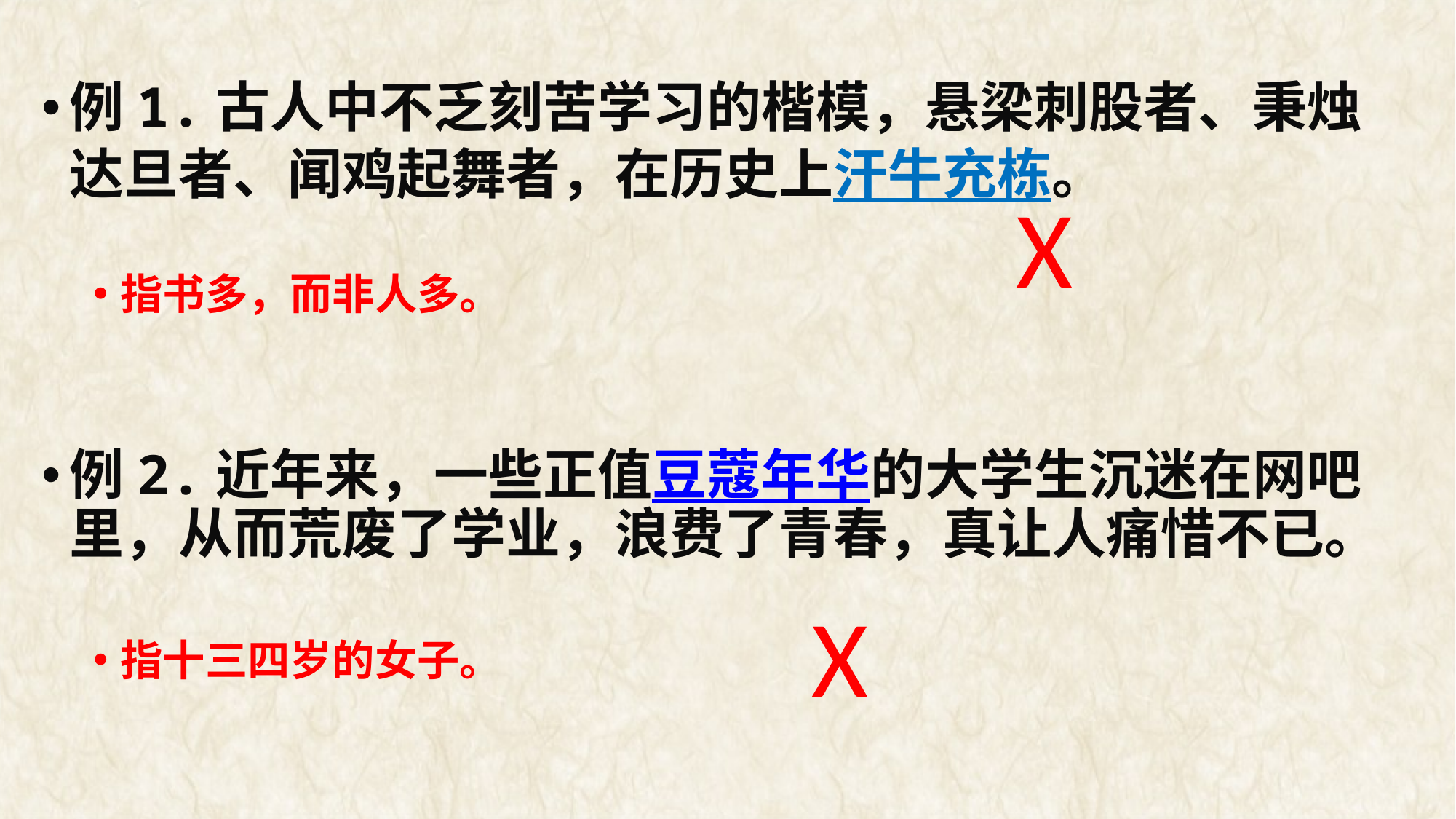

例1.古人中不乏刻苦学习的楷模，悬梁刺股者、秉烛达旦者、闻鸡起舞者，在历史上汗牛充栋。

例2.近年来，一些正值豆蔻年华的大学生沉迷在网吧里，从而荒废了学业，浪费了青春，真让人痛惜不已。

Χ
指书多，而非人多。

指十三四岁的女子。
Χ